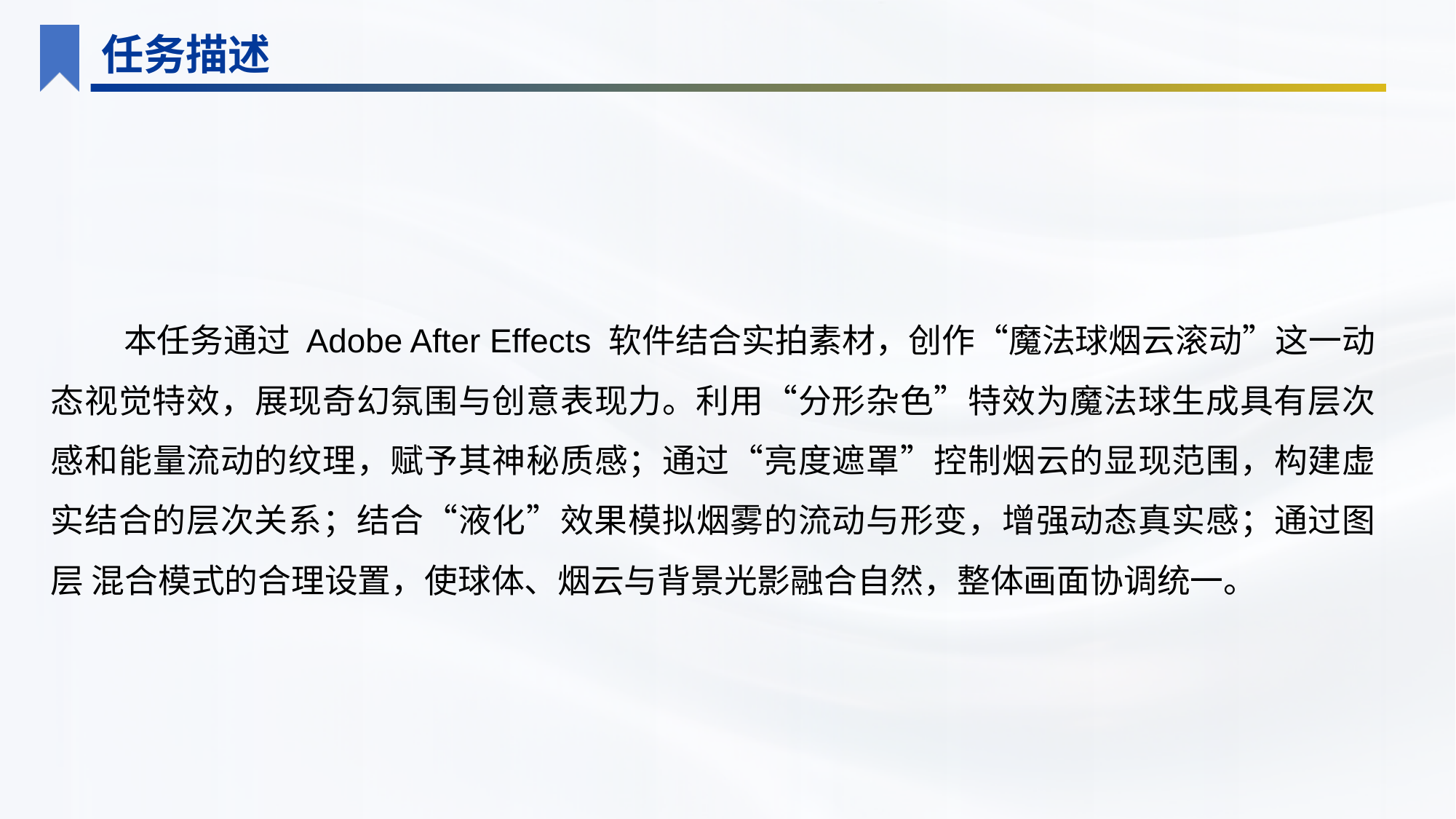

任务描述
本任务通过 Adobe After Effects 软件结合实拍素材，创作“魔法球烟云滚动”这一动态视觉特效，展现奇幻氛围与创意表现力。利用“分形杂色”特效为魔法球生成具有层次感和能量流动的纹理，赋予其神秘质感；通过“亮度遮罩”控制烟云的显现范围，构建虚实结合的层次关系；结合“液化”效果模拟烟雾的流动与形变，增强动态真实感；通过图层 混合模式的合理设置，使球体、烟云与背景光影融合自然，整体画面协调统一。